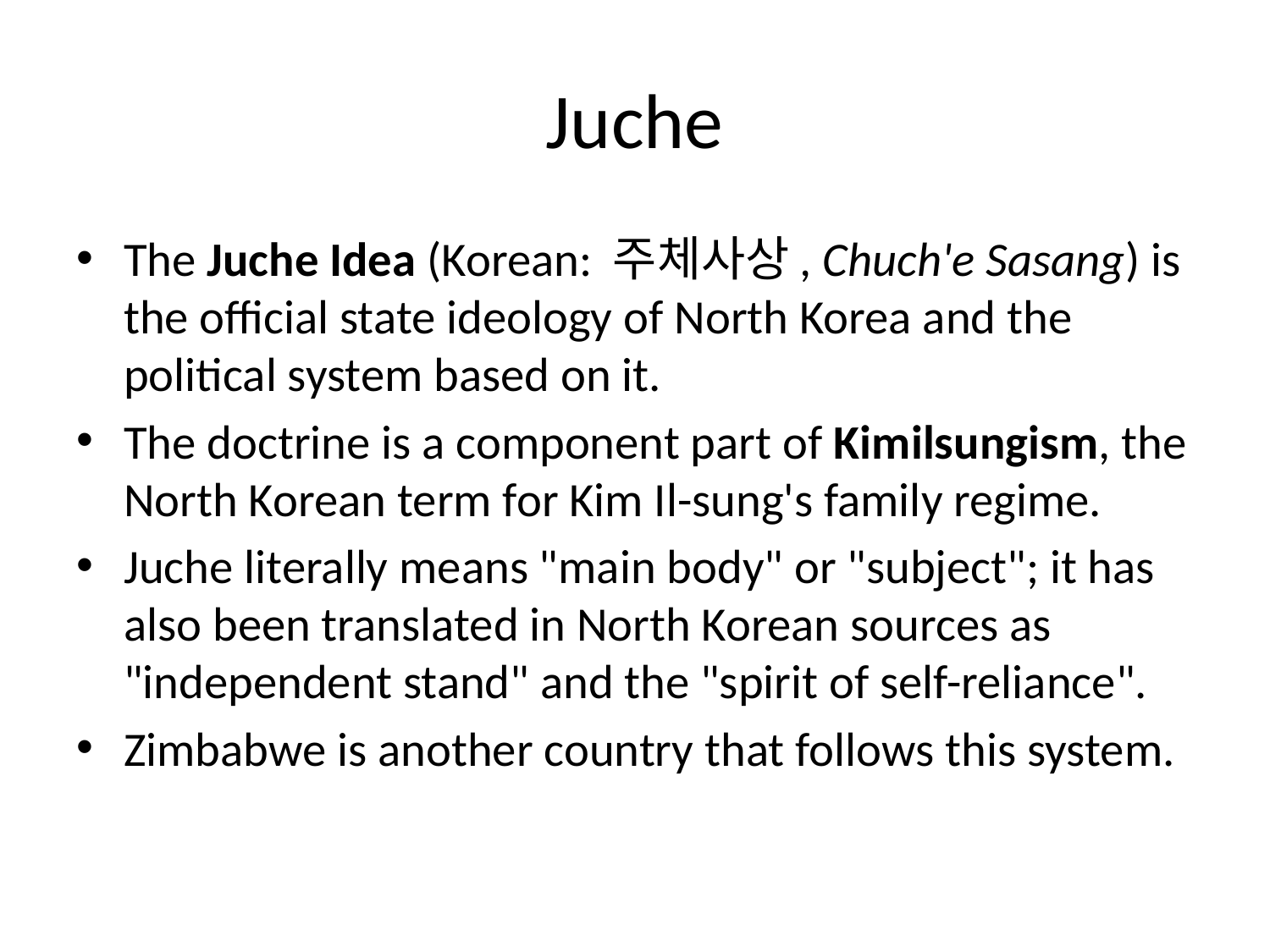

# Juche
The Juche Idea (Korean: 주체사상, Chuch'e Sasang) is the official state ideology of North Korea and the political system based on it.
The doctrine is a component part of Kimilsungism, the North Korean term for Kim Il-sung's family regime.
Juche literally means "main body" or "subject"; it has also been translated in North Korean sources as "independent stand" and the "spirit of self-reliance".
Zimbabwe is another country that follows this system.